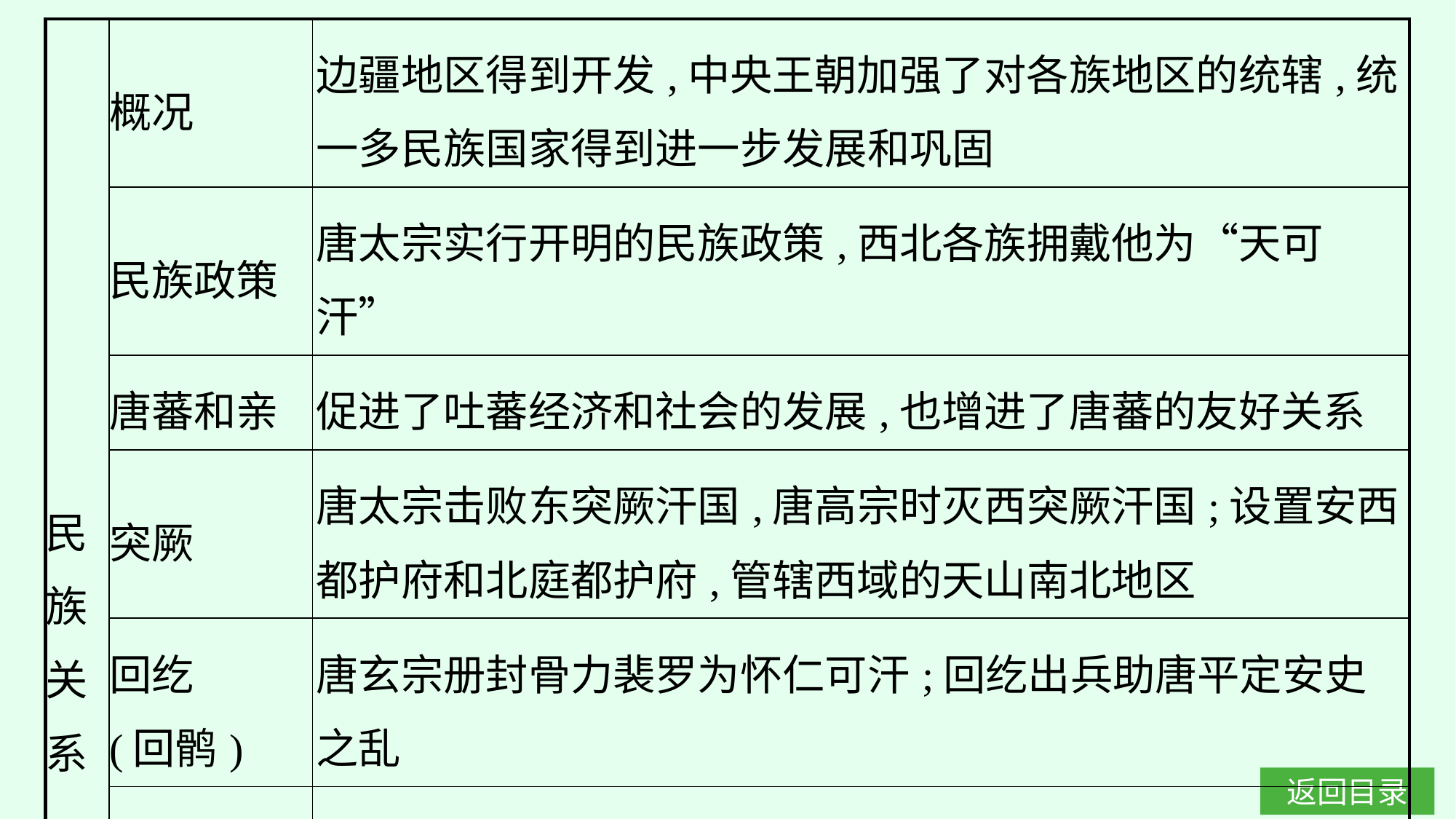

| 民族 关系 | 概况 | 边疆地区得到开发,中央王朝加强了对各族地区的统辖,统一多民族国家得到进一步发展和巩固 |
| --- | --- | --- |
|  | 民族政策 | 唐太宗实行开明的民族政策,西北各族拥戴他为“天可汗” |
|  | 唐蕃和亲 | 促进了吐蕃经济和社会的发展,也增进了唐蕃的友好关系 |
|  | 突厥 | 唐太宗击败东突厥汗国,唐高宗时灭西突厥汗国;设置安西都护府和北庭都护府,管辖西域的天山南北地区 |
|  | 回纥 (回鹘) | 唐玄宗册封骨力裴罗为怀仁可汗;回纥出兵助唐平定安史之乱 |
|  | 渤海 | 唐玄宗封大祚荣为渤海郡王,受封后的渤海国与唐朝经贸往来频繁,派遣学生到唐朝求学 |
|  | 南诏 | 唐玄宗册封皮逻阁为云南王,南诏多次派遣贵族大臣和子弟到成都求学 |